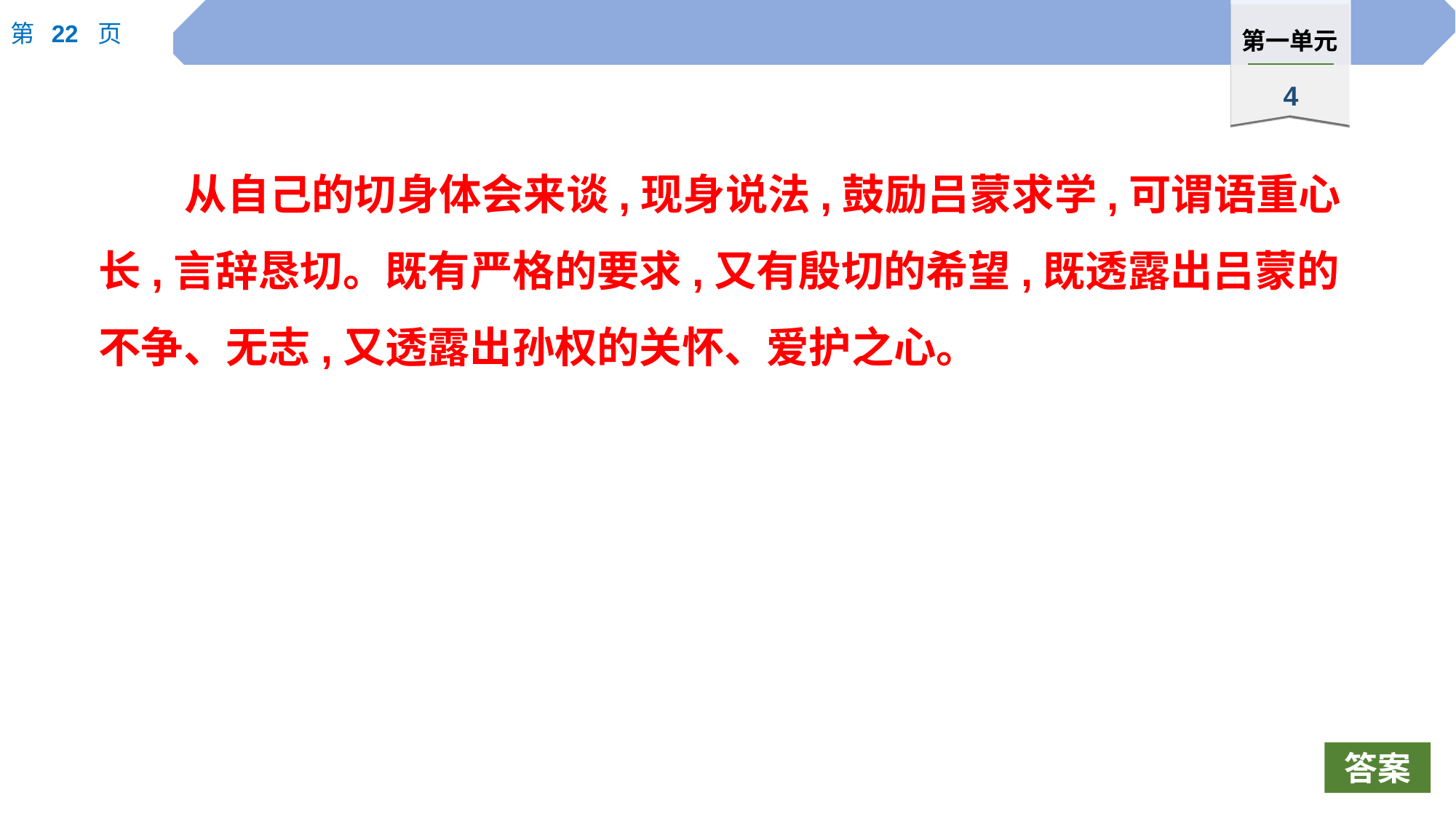

从自己的切身体会来谈,现身说法,鼓励吕蒙求学,可谓语重心长,言辞恳切。既有严格的要求,又有殷切的希望,既透露出吕蒙的不争、无志,又透露出孙权的关怀、爱护之心。
答案